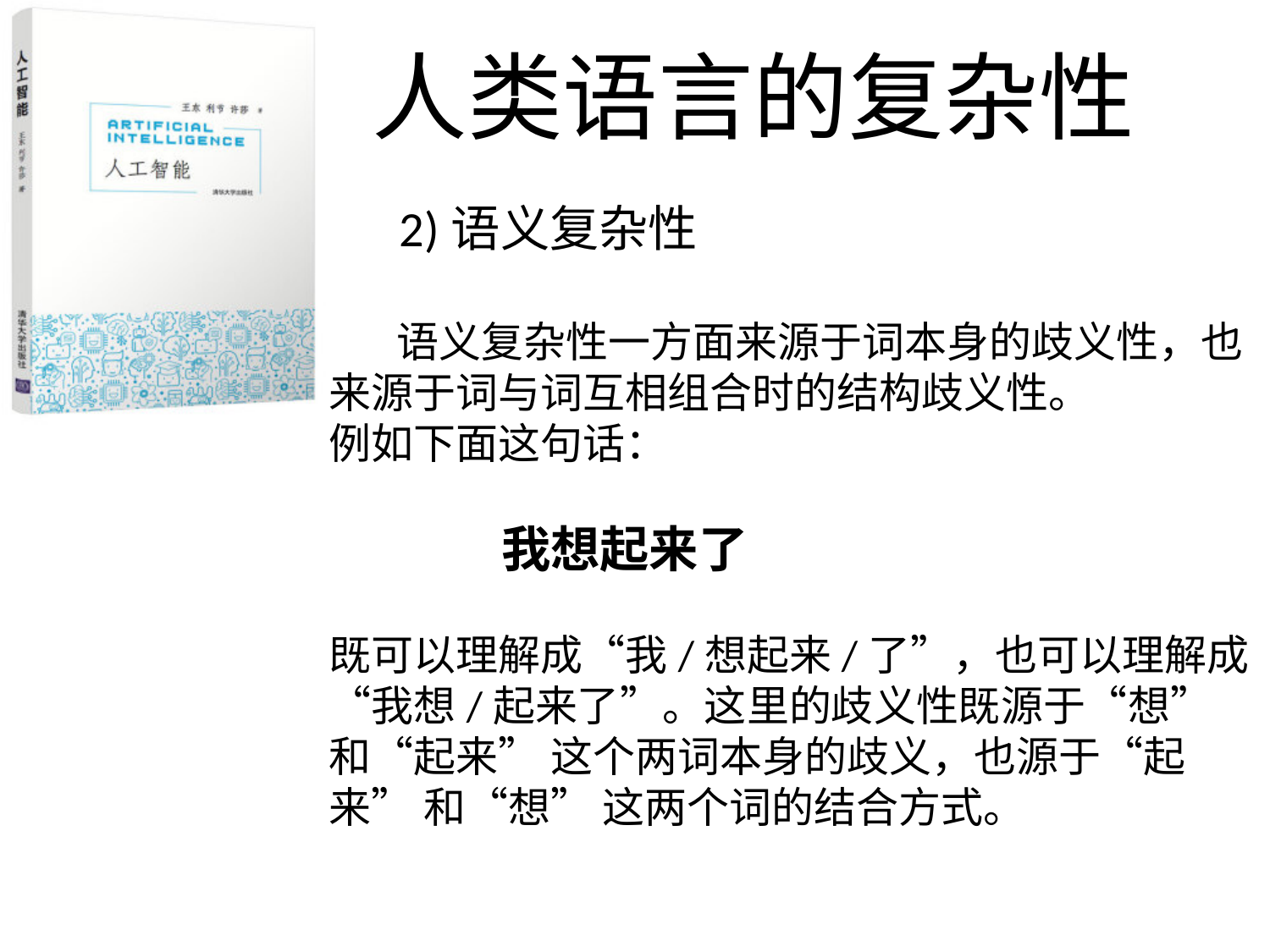

人类语言的复杂性
2)语义复杂性
      语义复杂性一方面来源于词本身的歧义性，也来源于词与词互相组合时的结构歧义性。
例如下面这句话：

                 我想起来了

既可以理解成“我/想起来/了”，也可以理解成“我想/起来了”。这里的歧义性既源于“想” 和“起来” 这个两词本身的歧义，也源于“起来” 和“想” 这两个词的结合方式。